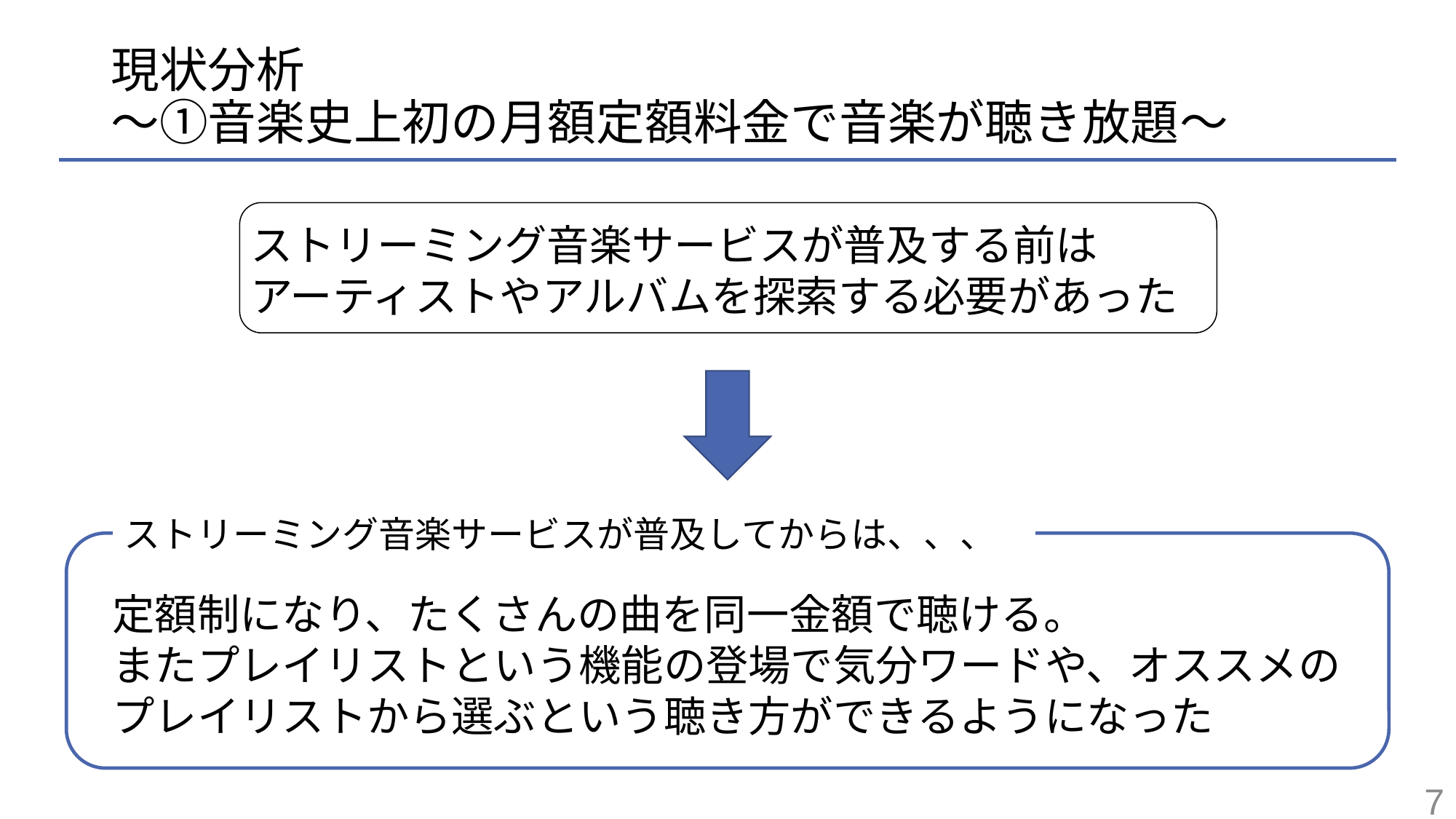

# 現状分析 〜①音楽史上初の月額定額料金で音楽が聴き放題〜

ストリーミング音楽サービスが普及する前は
アーティストやアルバムを探索する必要があった

ストリーミング音楽サービスが普及してからは、、、

定額制になり、たくさんの曲を同一金額で聴ける。
またプレイリストという機能の登場で気分ワードや、オススメのプレイリストから選ぶという聴き方ができるようになった
7